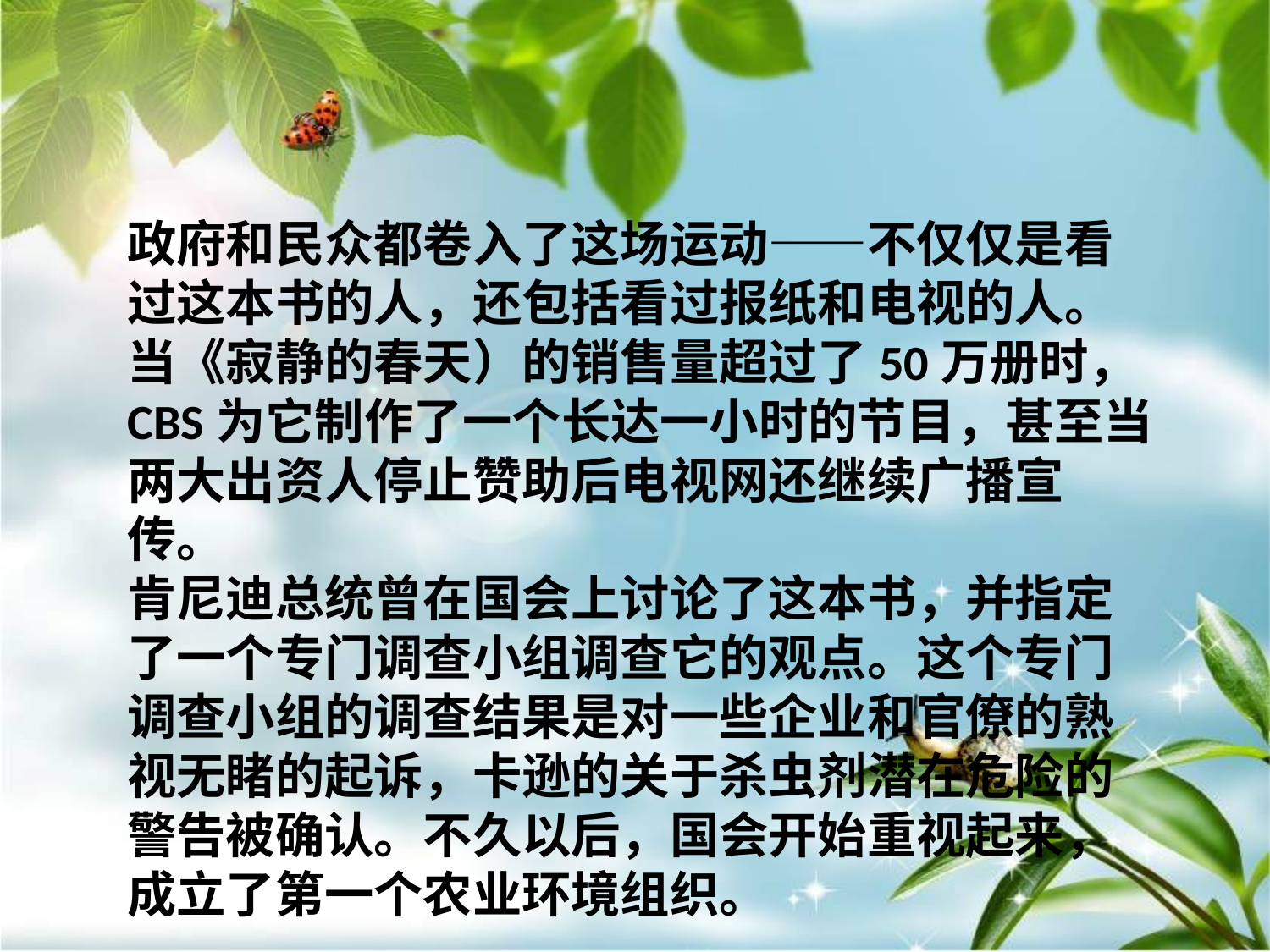

政府和民众都卷入了这场运动——不仅仅是看过这本书的人，还包括看过报纸和电视的人。当《寂静的春天）的销售量超过了50万册时，CBS为它制作了一个长达一小时的节目，甚至当两大出资人停止赞助后电视网还继续广播宣传。
肯尼迪总统曾在国会上讨论了这本书，并指定了一个专门调查小组调查它的观点。这个专门调查小组的调查结果是对一些企业和官僚的熟视无睹的起诉，卡逊的关于杀虫剂潜在危险的警告被确认。不久以后，国会开始重视起来，成立了第一个农业环境组织。